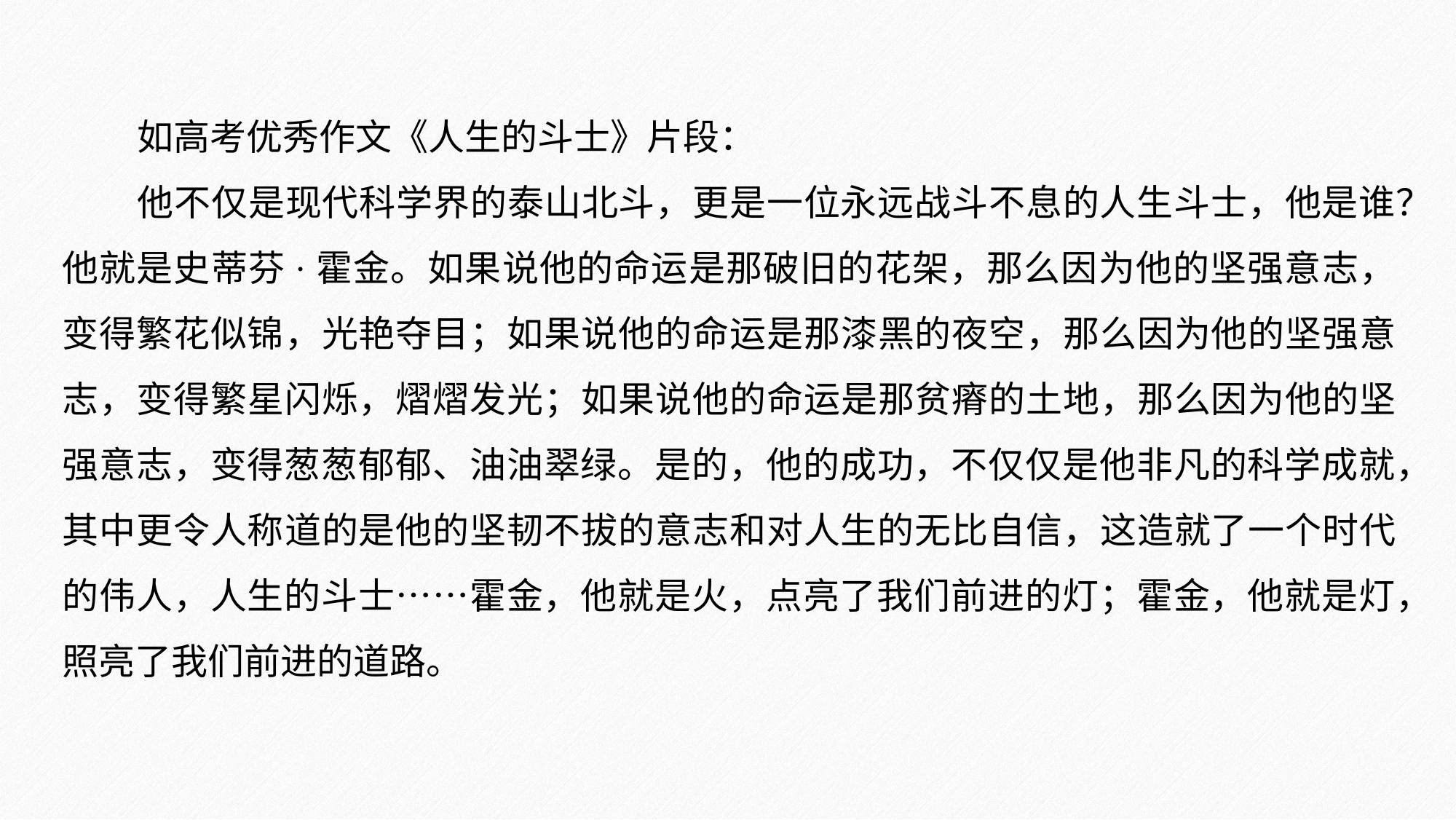

如高考优秀作文《人生的斗士》片段：
他不仅是现代科学界的泰山北斗，更是一位永远战斗不息的人生斗士，他是谁？他就是史蒂芬·霍金。如果说他的命运是那破旧的花架，那么因为他的坚强意志，变得繁花似锦，光艳夺目；如果说他的命运是那漆黑的夜空，那么因为他的坚强意志，变得繁星闪烁，熠熠发光；如果说他的命运是那贫瘠的土地，那么因为他的坚强意志，变得葱葱郁郁、油油翠绿。是的，他的成功，不仅仅是他非凡的科学成就，其中更令人称道的是他的坚韧不拔的意志和对人生的无比自信，这造就了一个时代的伟人，人生的斗士……霍金，他就是火，点亮了我们前进的灯；霍金，他就是灯，照亮了我们前进的道路。